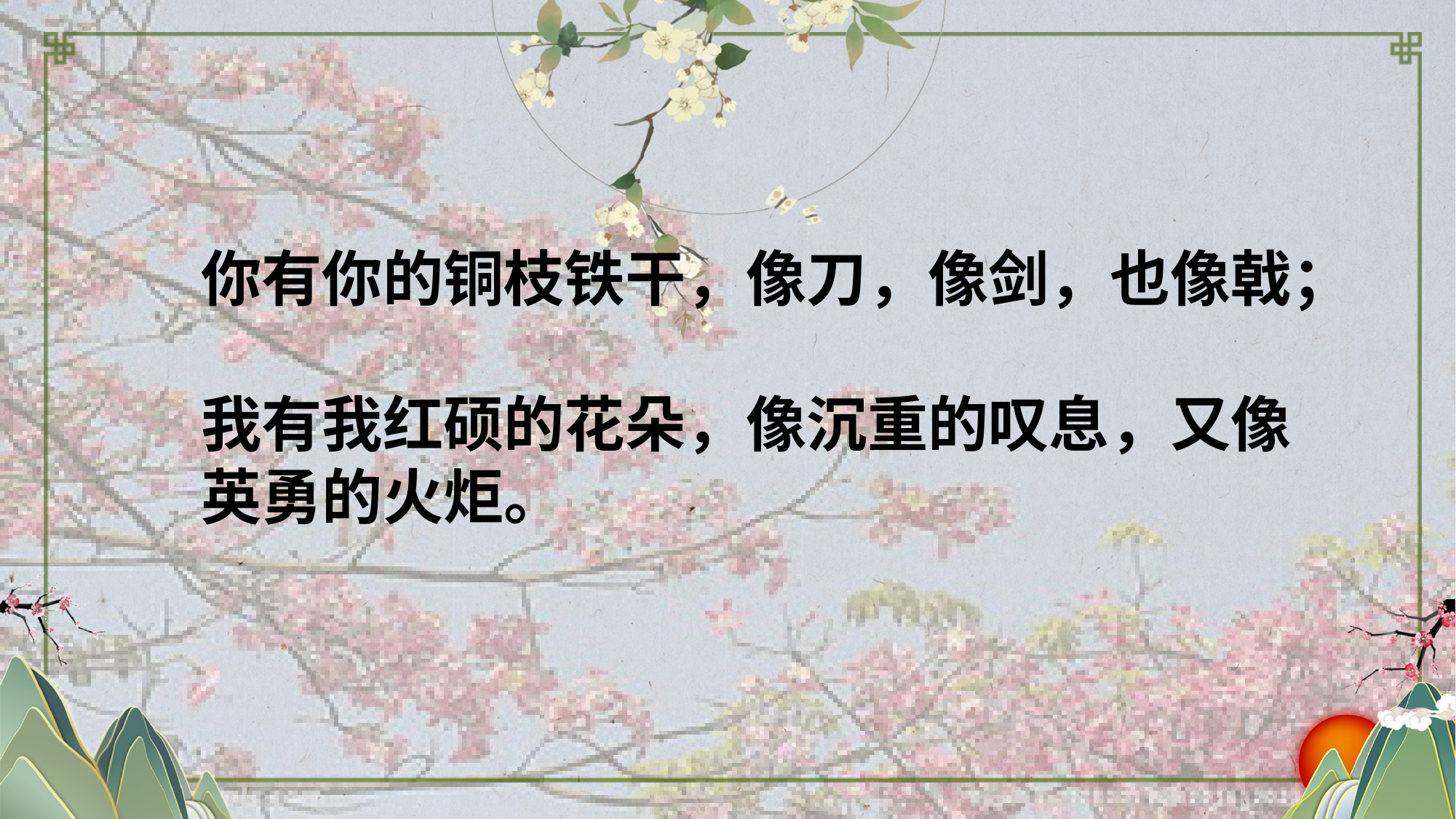

你有你的铜枝铁干，像刀，像剑，也像戟；

我有我红硕的花朵，像沉重的叹息，又像英勇的火炬。